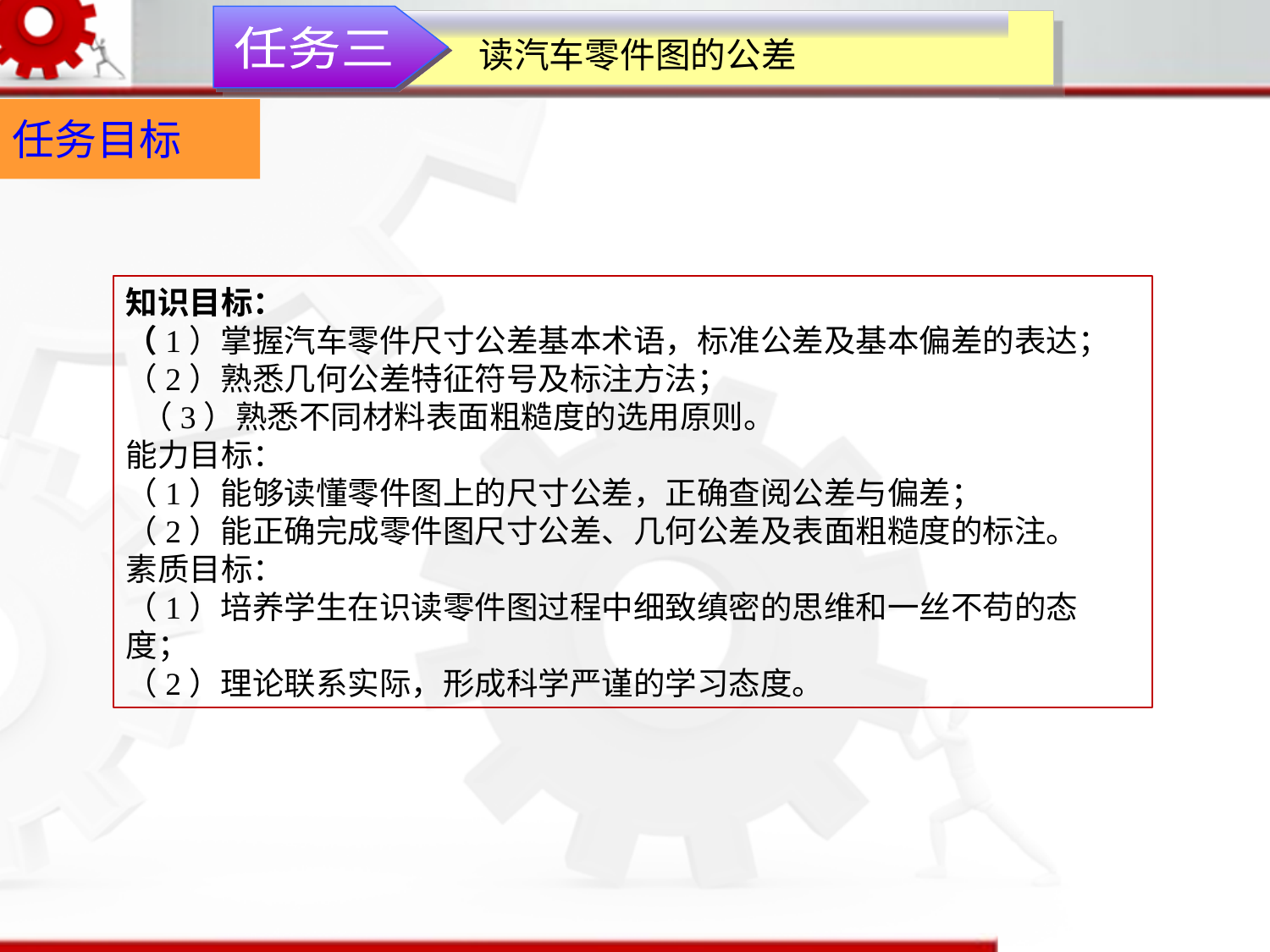

读汽车零件图的公差
任务三
任务目标
知识目标：（1）掌握汽车零件尺寸公差基本术语，标准公差及基本偏差的表达；（2）熟悉几何公差特征符号及标注方法； （3）熟悉不同材料表面粗糙度的选用原则。能力目标：（1）能够读懂零件图上的尺寸公差，正确查阅公差与偏差；（2）能正确完成零件图尺寸公差、几何公差及表面粗糙度的标注。素质目标：（1）培养学生在识读零件图过程中细致缜密的思维和一丝不苟的态度；（2）理论联系实际，形成科学严谨的学习态度。